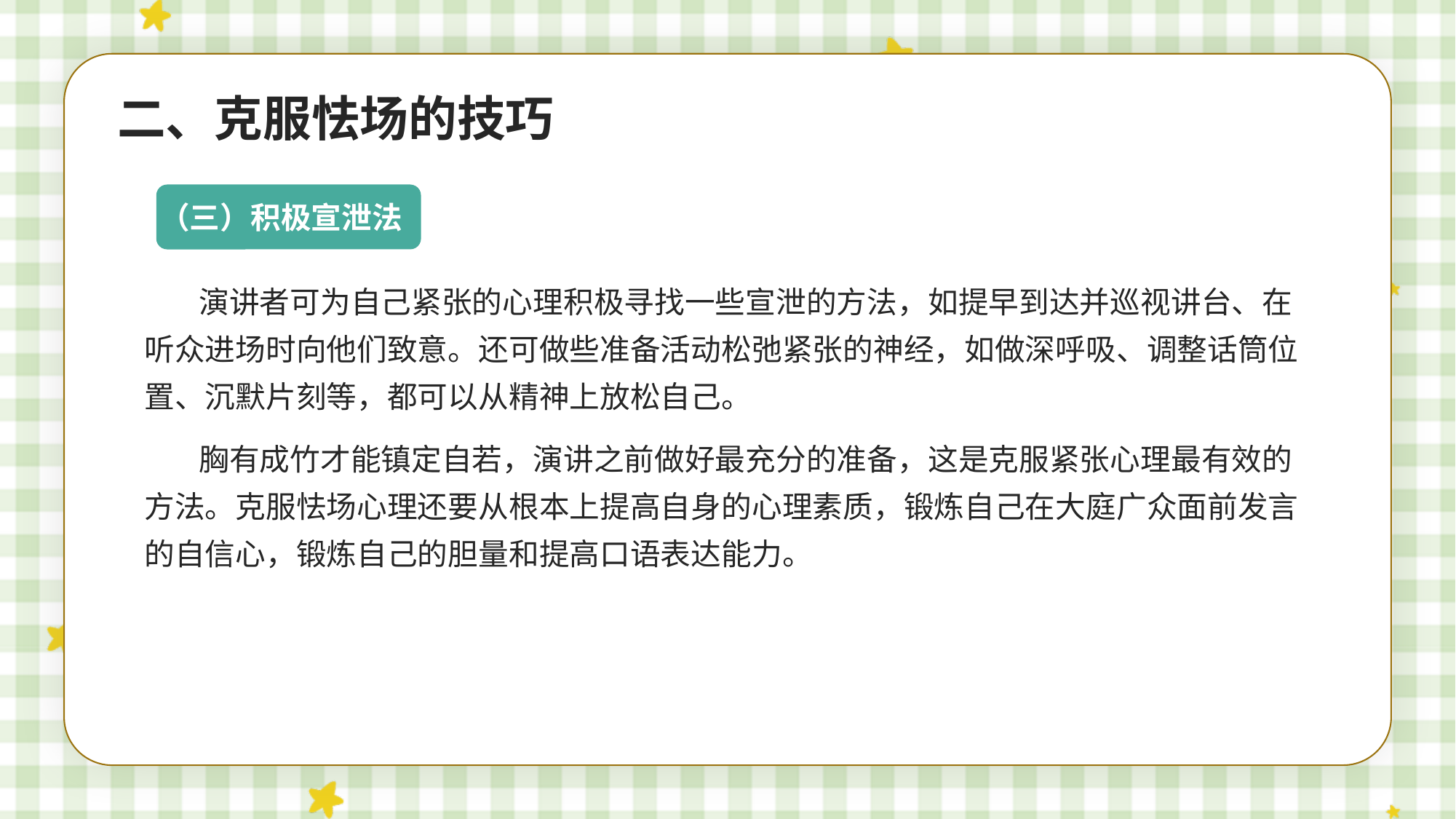

二、克服怯场的技巧
（三）积极宣泄法
演讲者可为自己紧张的心理积极寻找一些宣泄的方法，如提早到达并巡视讲台、在听众进场时向他们致意。还可做些准备活动松弛紧张的神经，如做深呼吸、调整话筒位置、沉默片刻等，都可以从精神上放松自己。
胸有成竹才能镇定自若，演讲之前做好最充分的准备，这是克服紧张心理最有效的方法。克服怯场心理还要从根本上提高自身的心理素质，锻炼自己在大庭广众面前发言的自信心，锻炼自己的胆量和提高口语表达能力。